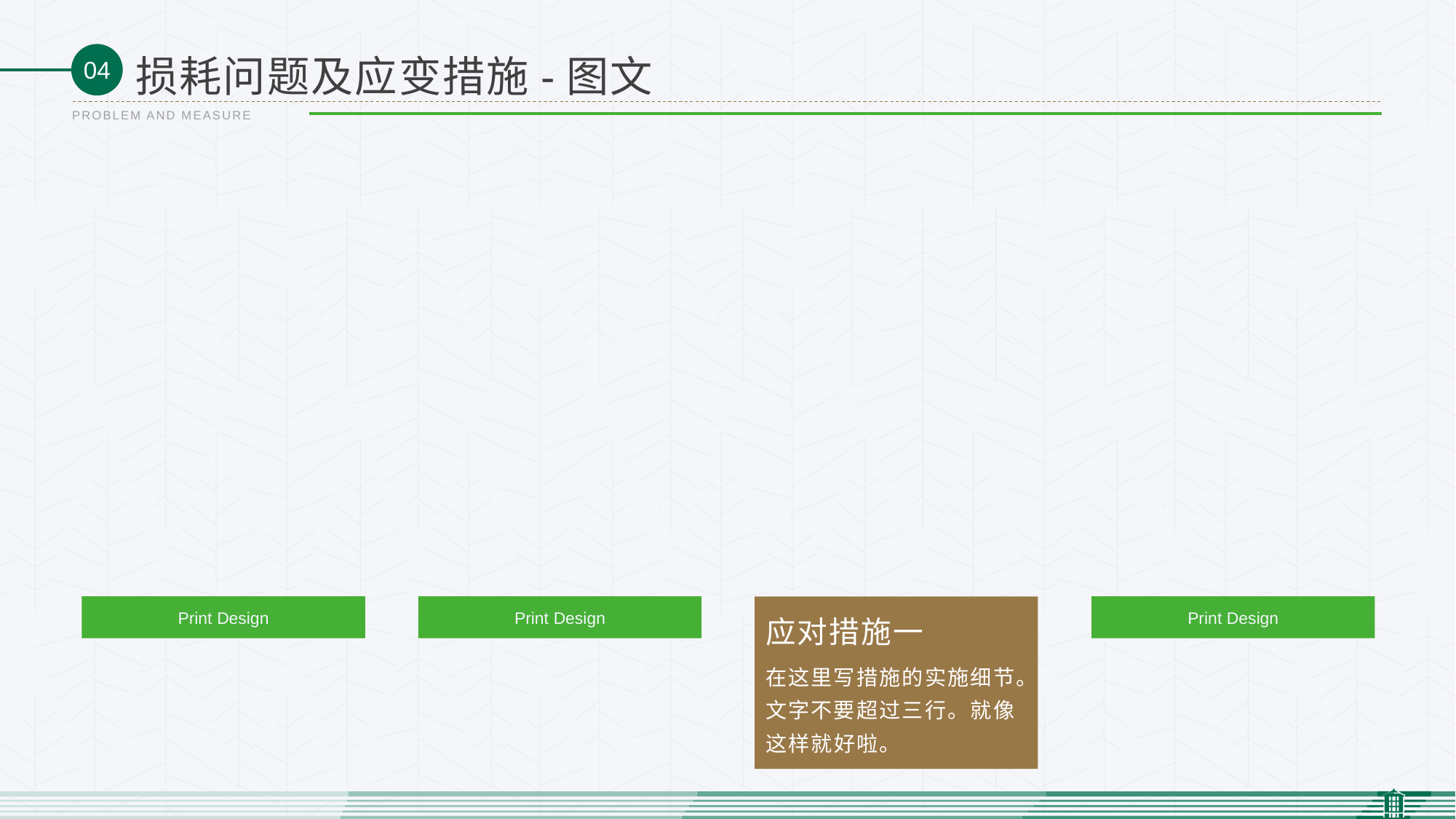

损耗问题及应变措施-图文
PROBLEM AND MEASURE

Print Design
Print Design

应对措施一
在这里写措施的实施细节。文字不要超过三行。就像这样就好啦。
Print Design